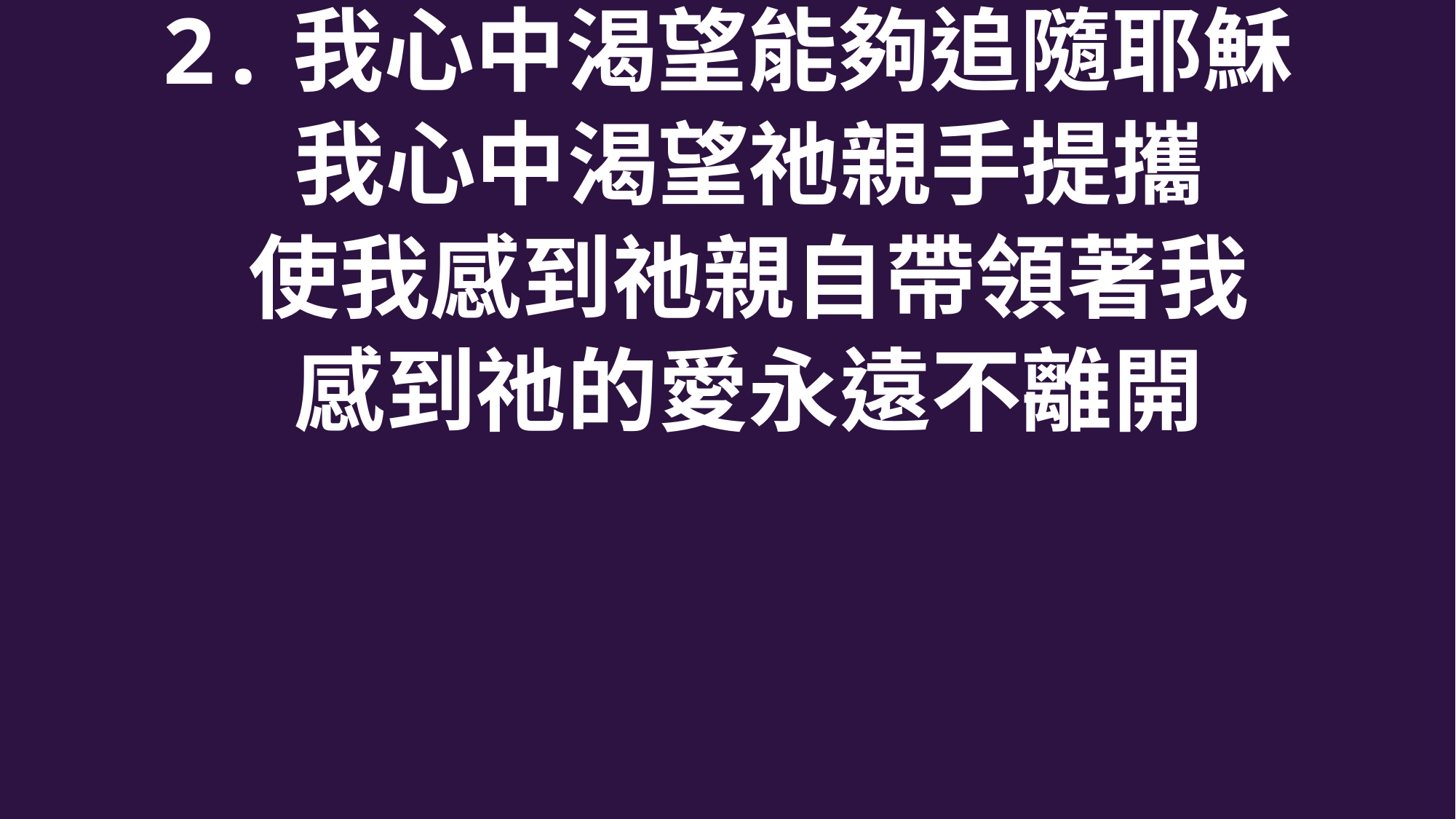

2.我心中渴望能夠追隨耶穌
 我心中渴望祂親手提攜
 使我感到祂親自帶領著我
 感到祂的愛永遠不離開